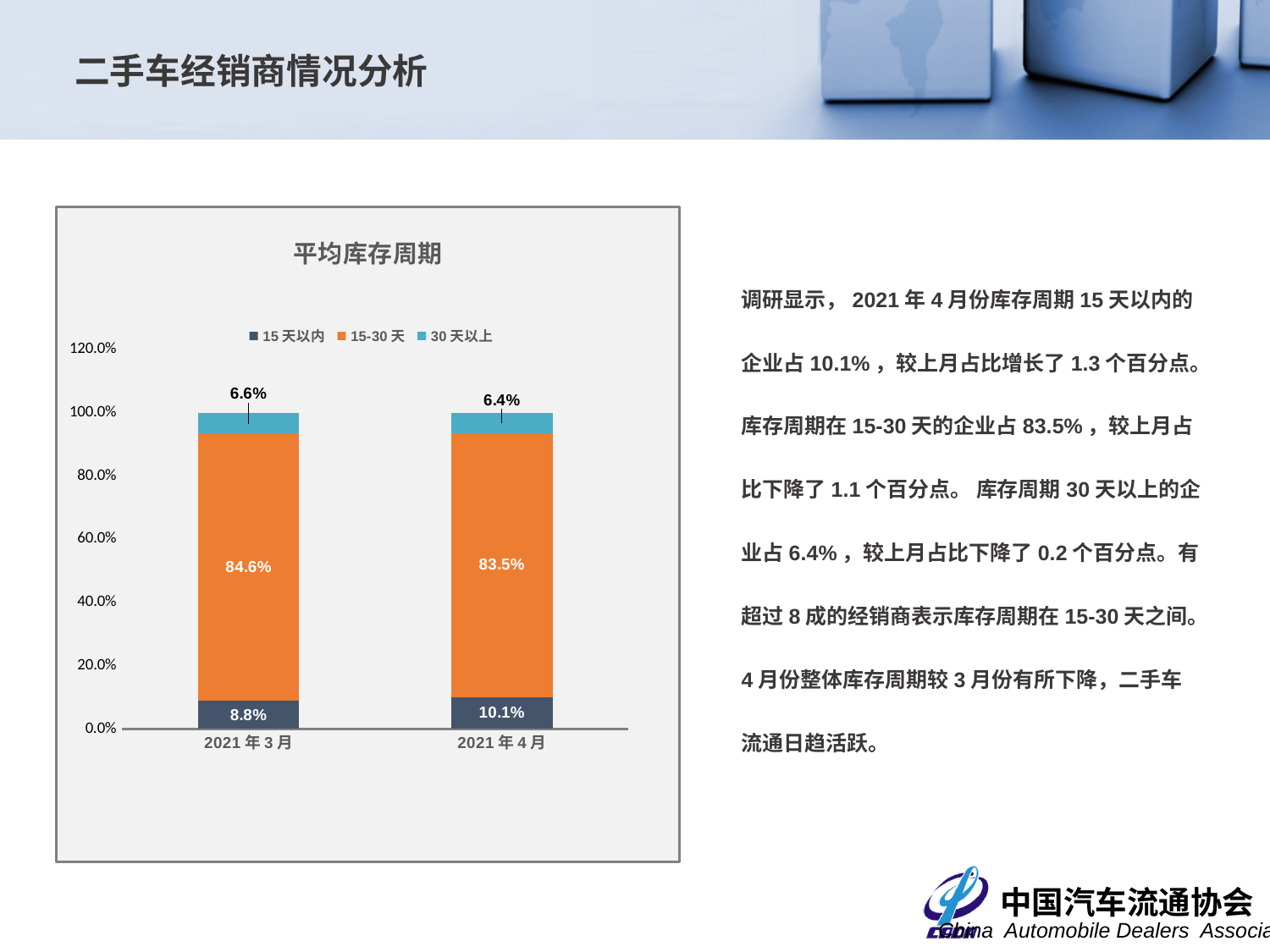

二手车经销商情况分析

### Chart: 平均库存周期

| Category | 15天以内 | 15-30天 | 30天以上 |
|---|---|---|---|
| 44256 | 0.088 | 0.846 | 0.066 |
| 44287 | 0.101 | 0.835 | 0.064 |
调研显示，2021年4月份库存周期15天以内的企业占10.1%，较上月占比增长了1.3个百分点。库存周期在15-30天的企业占83.5%，较上月占比下降了1.1个百分点。 库存周期30天以上的企业占6.4%，较上月占比下降了0.2个百分点。有超过8成的经销商表示库存周期在15-30天之间。
4月份整体库存周期较3月份有所下降，二手车流通日趋活跃。